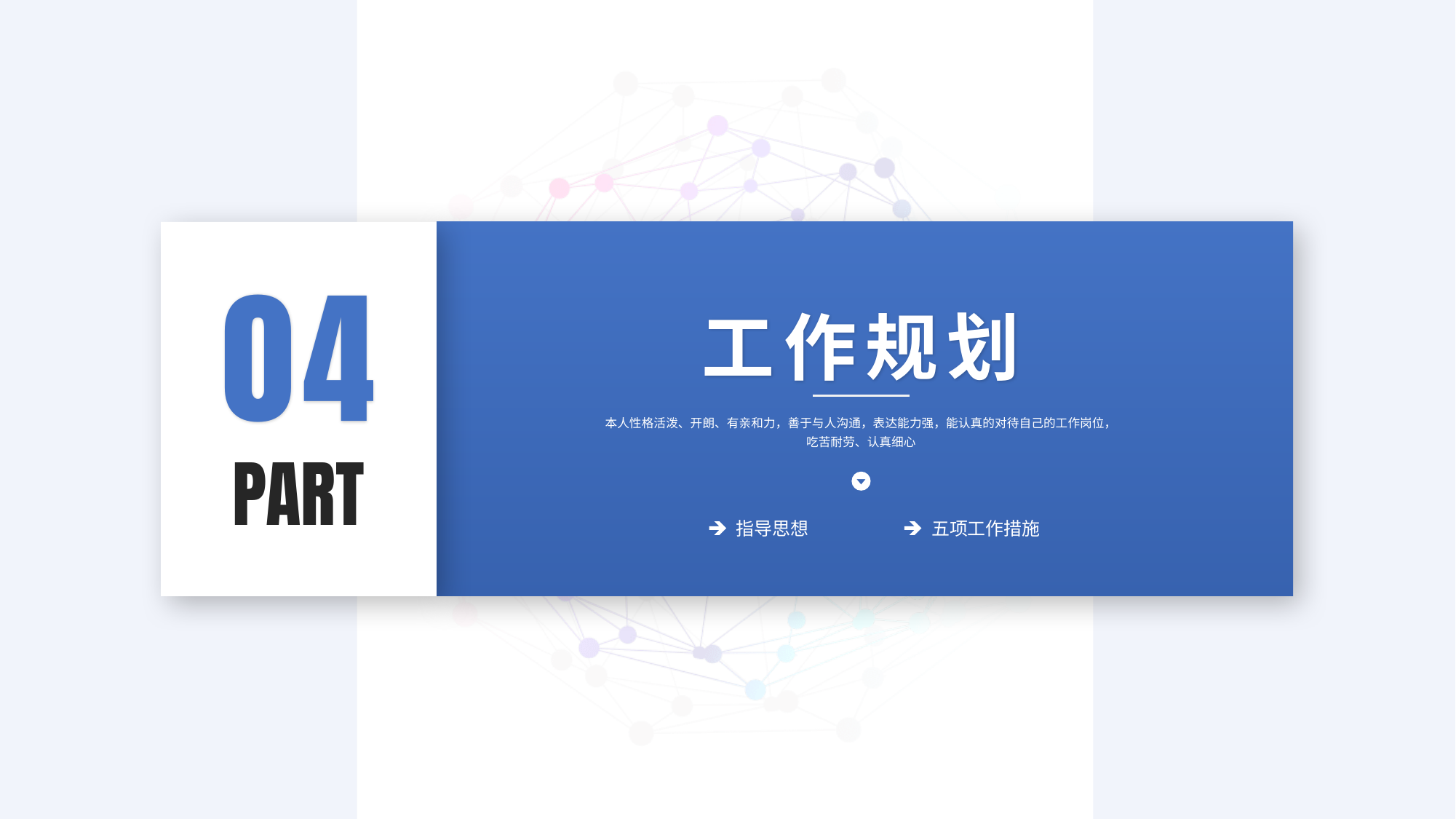

04
工作规划
本人性格活泼、开朗、有亲和力，善于与人沟通，表达能力强，能认真的对待自己的工作岗位，吃苦耐劳、认真细心
PART

指导思想
五项工作措施